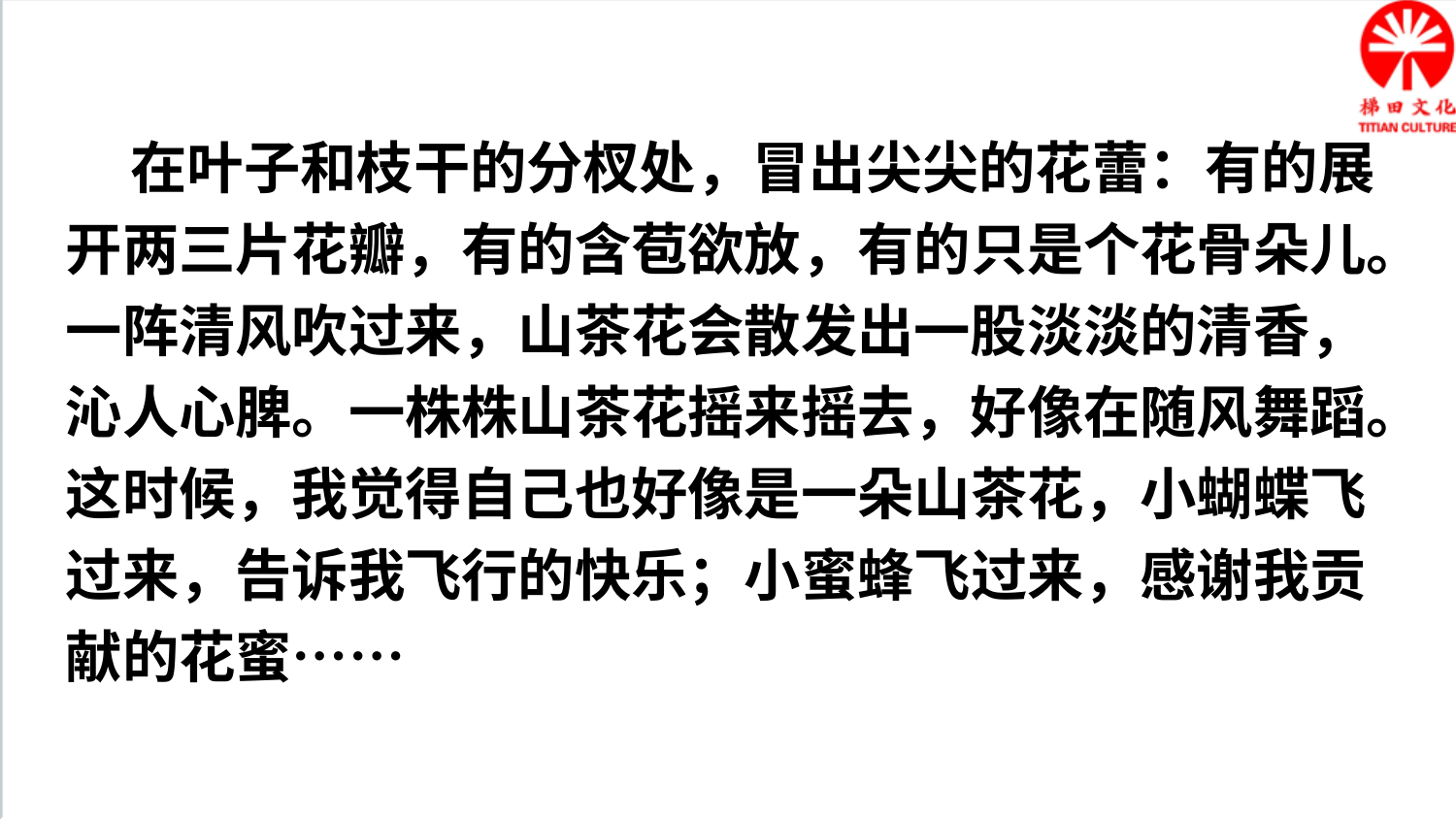

在叶子和枝干的分杈处，冒出尖尖的花蕾：有的展开两三片花瓣，有的含苞欲放，有的只是个花骨朵儿。一阵清风吹过来，山茶花会散发出一股淡淡的清香，沁人心脾。一株株山茶花摇来摇去，好像在随风舞蹈。这时候，我觉得自己也好像是一朵山茶花，小蝴蝶飞过来，告诉我飞行的快乐；小蜜蜂飞过来，感谢我贡献的花蜜……